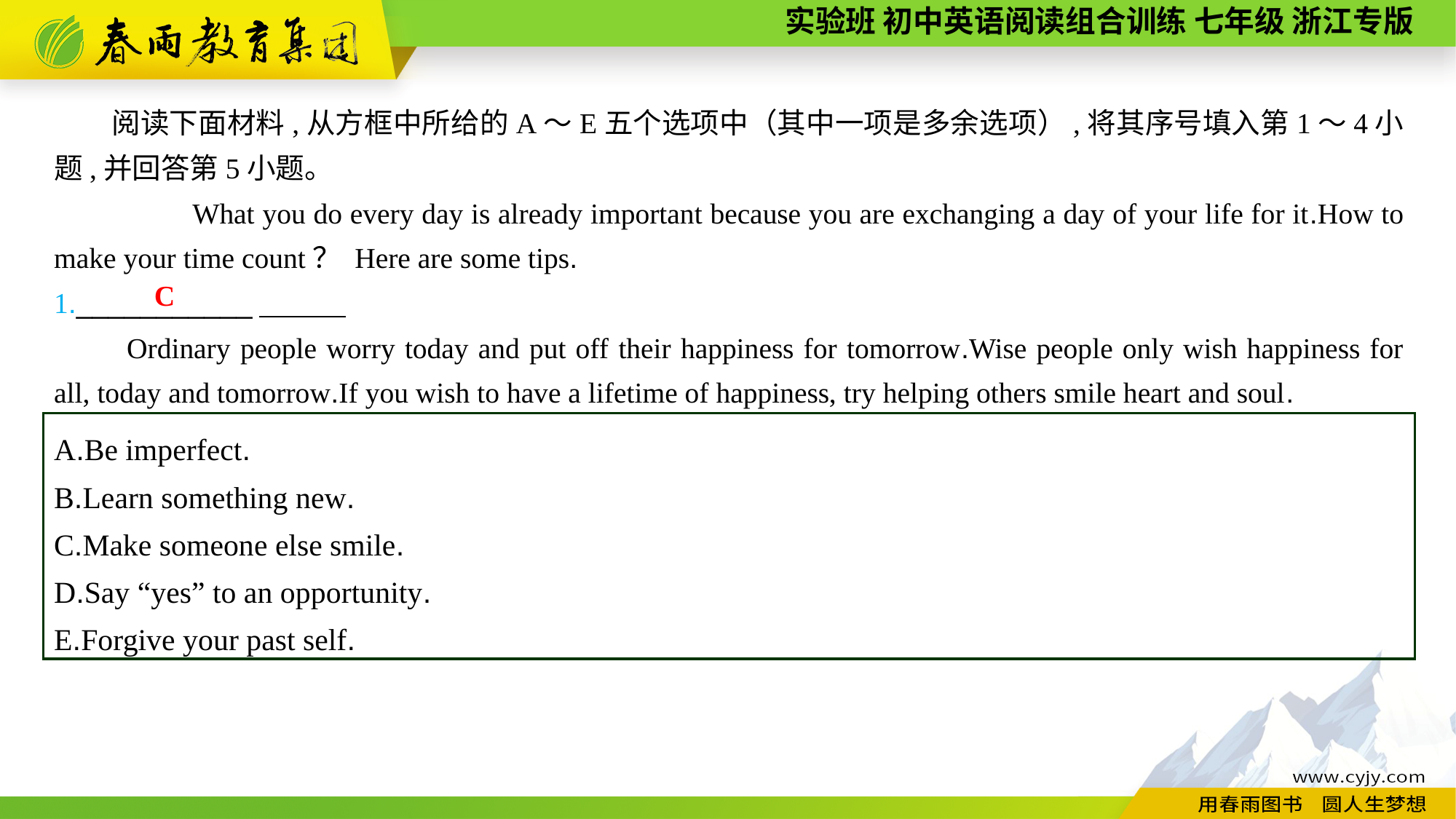

阅读下面材料,从方框中所给的A～E五个选项中（其中一项是多余选项）,将其序号填入第1～4小题,并回答第5小题。
　　What you do every day is already important because you are exchanging a day of your life for it.How to make your time count？ Here are some tips.
1.___________
Ordinary people worry today and put off their happiness for tomorrow.Wise people only wish happiness for all, today and tomorrow.If you wish to have a lifetime of happiness, try helping others smile heart and soul.
C

A.Be imperfect.
B.Learn something new.
C.Make someone else smile.
D.Say “yes” to an opportunity.
E.Forgive your past self.